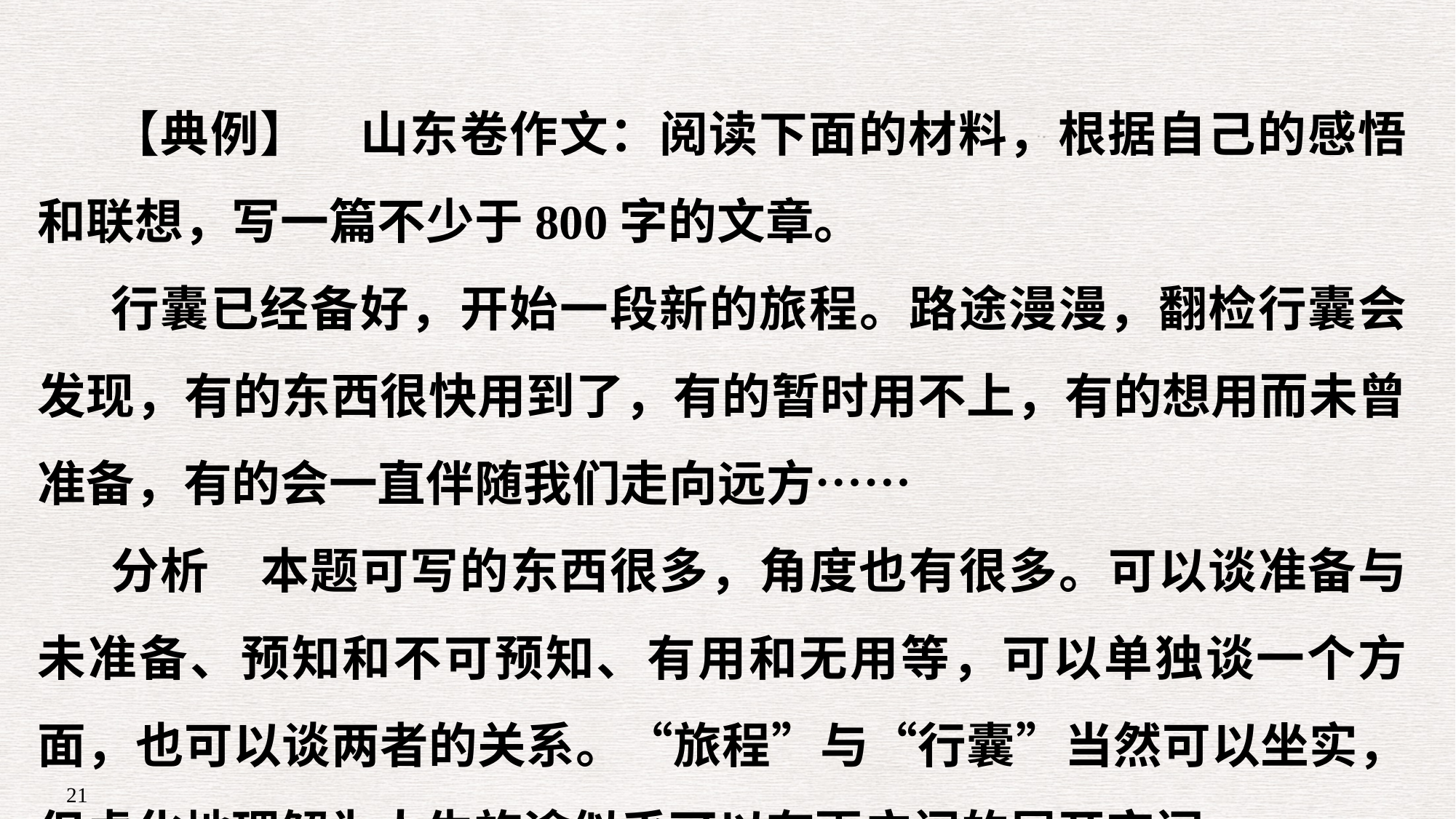

【典例】　山东卷作文：阅读下面的材料，根据自己的感悟和联想，写一篇不少于800字的文章。
行囊已经备好，开始一段新的旅程。路途漫漫，翻检行囊会发现，有的东西很快用到了，有的暂时用不上，有的想用而未曾准备，有的会一直伴随我们走向远方……
分析　本题可写的东西很多，角度也有很多。可以谈准备与未准备、预知和不可预知、有用和无用等，可以单独谈一个方面，也可以谈两者的关系。“旅程”与“行囊”当然可以坐实，但虚化地理解为人生旅途似乎可以有更广阔的展开空间。